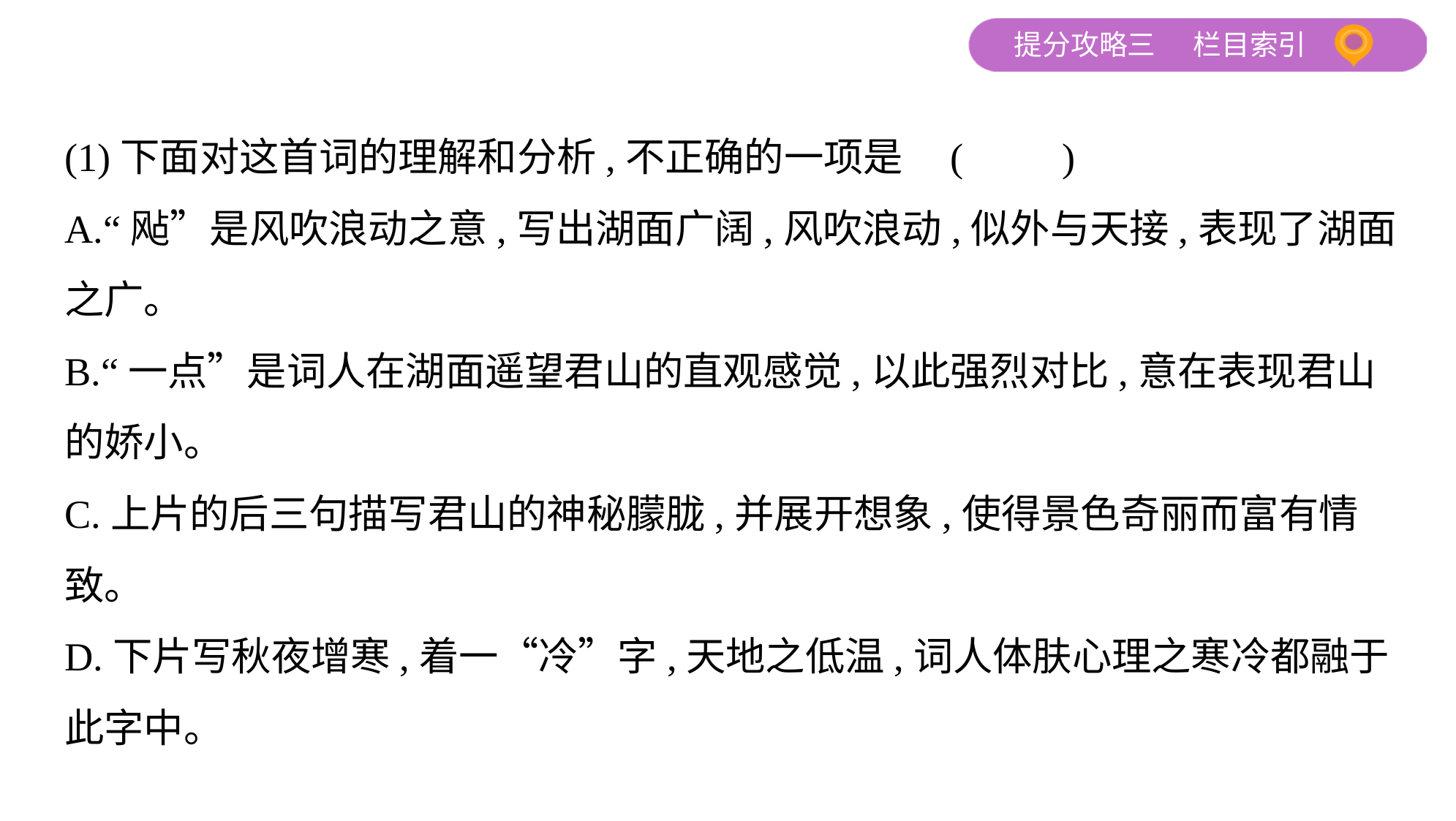

(1)下面对这首词的理解和分析,不正确的一项是 (　　)
A.“飐”是风吹浪动之意,写出湖面广阔,风吹浪动,似外与天接,表现了湖面
之广。
B.“一点”是词人在湖面遥望君山的直观感觉,以此强烈对比,意在表现君山
的娇小。
C.上片的后三句描写君山的神秘朦胧,并展开想象,使得景色奇丽而富有情致。
D.下片写秋夜增寒,着一“冷”字,天地之低温,词人体肤心理之寒冷都融于
此字中。